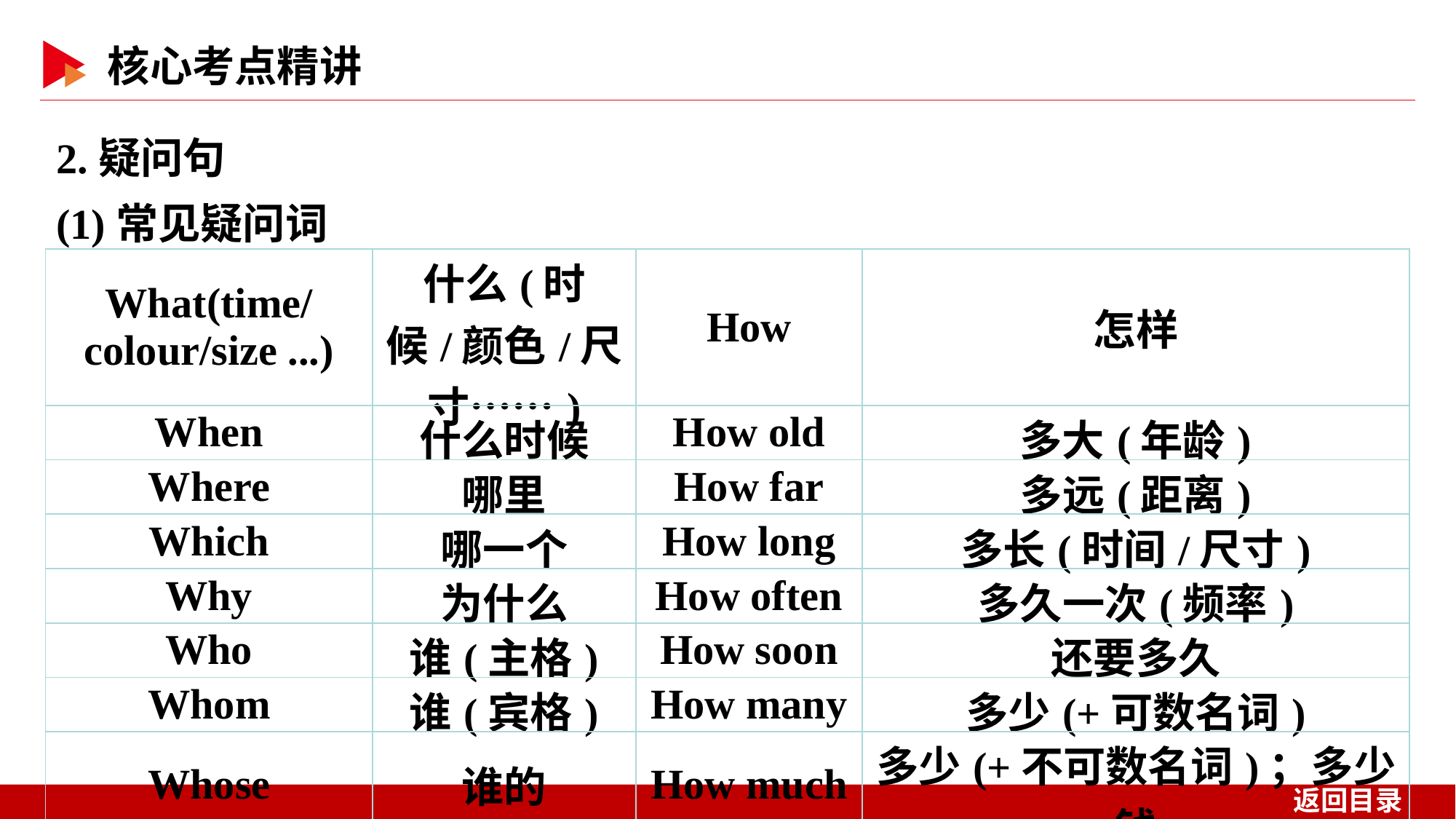

2.疑问句
(1)常见疑问词
| What(time/colour/size ...) | 什么(时候/颜色/尺寸……) | How | 怎样 |
| --- | --- | --- | --- |
| When | 什么时候 | How old | 多大(年龄) |
| Where | 哪里 | How far | 多远(距离) |
| Which | 哪一个 | How long | 多长(时间/尺寸) |
| Why | 为什么 | How often | 多久一次(频率) |
| Who | 谁(主格) | How soon | 还要多久 |
| Whom | 谁(宾格) | How many | 多少(+可数名词) |
| Whose | 谁的 | How much | 多少(+不可数名词)；多少钱 |